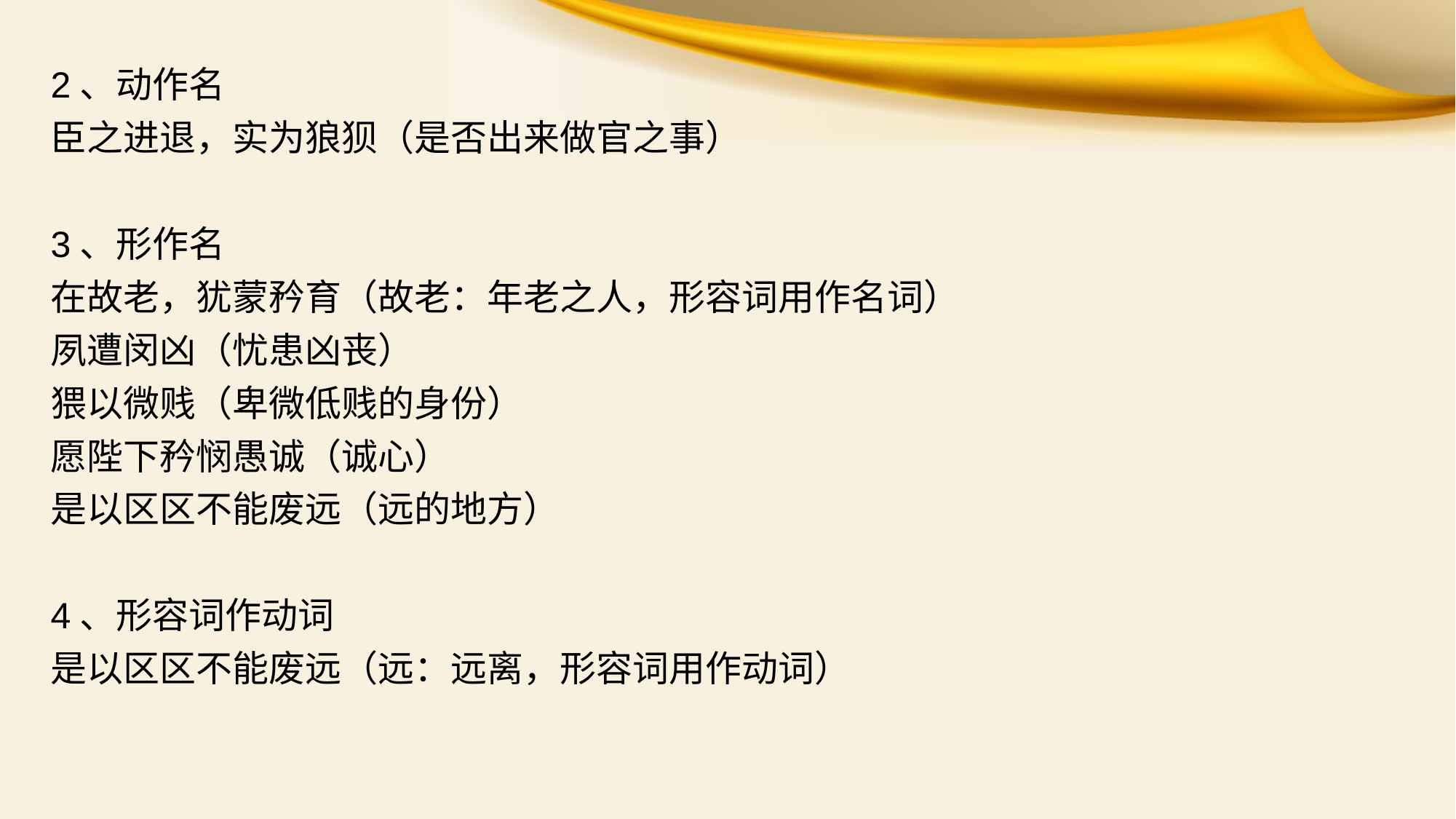

2、动作名
臣之进退，实为狼狈（是否出来做官之事）

3、形作名
在故老，犹蒙矜育（故老：年老之人，形容词用作名词）
夙遭闵凶（忧患凶丧）
猥以微贱（卑微低贱的身份）
愿陛下矜悯愚诚（诚心）
是以区区不能废远（远的地方）

4、形容词作动词
是以区区不能废远（远：远离，形容词用作动词）